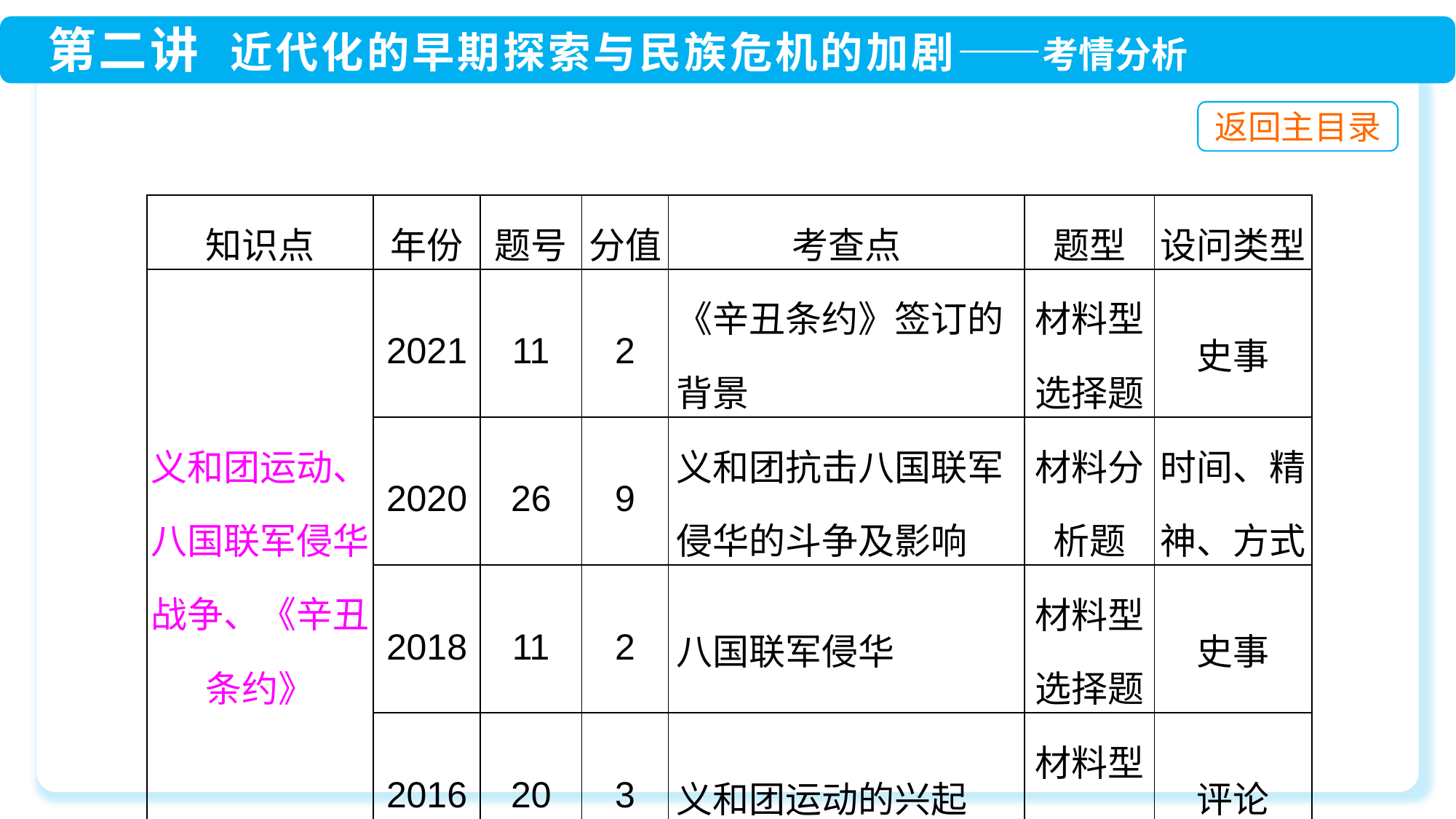

| 知识点 | 年份 | 题号 | 分值 | 考查点 | 题型 | 设问类型 |
| --- | --- | --- | --- | --- | --- | --- |
| 义和团运动、八国联军侵华战争、《辛丑条约》 | 2021 | 11 | 2 | 《辛丑条约》签订的背景 | 材料型选择题 | 史事 |
|  | 2020 | 26 | 9 | 义和团抗击八国联军侵华的斗争及影响 | 材料分析题 | 时间、精神、方式 |
|  | 2018 | 11 | 2 | 八国联军侵华 | 材料型选择题 | 史事 |
|  | 2016 | 20 | 3 | 义和团运动的兴起 | 材料型选择题 | 评论 |